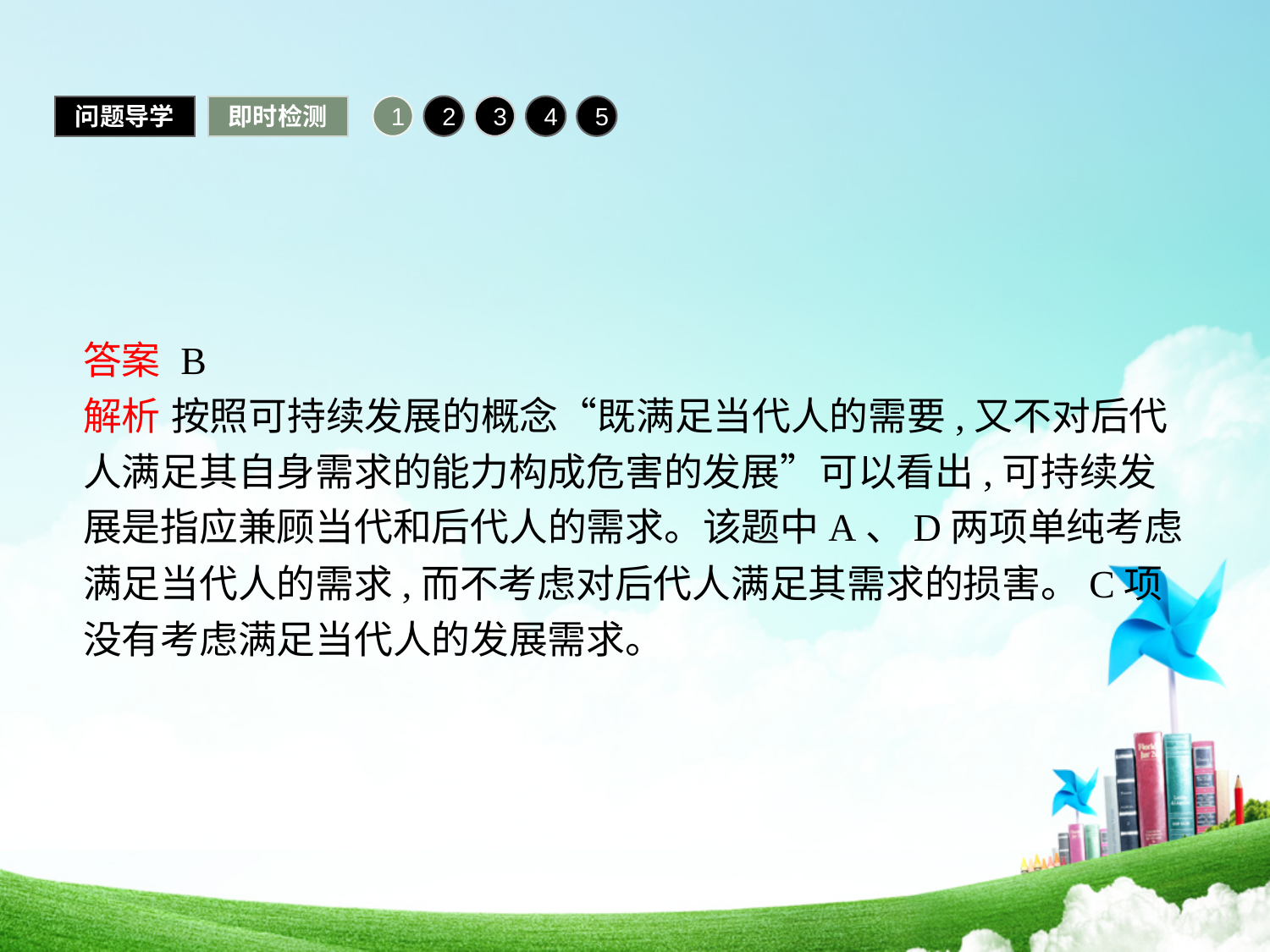

问题导学
即时检测
1
2
3
4
5
答案 B
解析 按照可持续发展的概念“既满足当代人的需要,又不对后代人满足其自身需求的能力构成危害的发展”可以看出,可持续发展是指应兼顾当代和后代人的需求。该题中A、D两项单纯考虑满足当代人的需求,而不考虑对后代人满足其需求的损害。C项没有考虑满足当代人的发展需求。